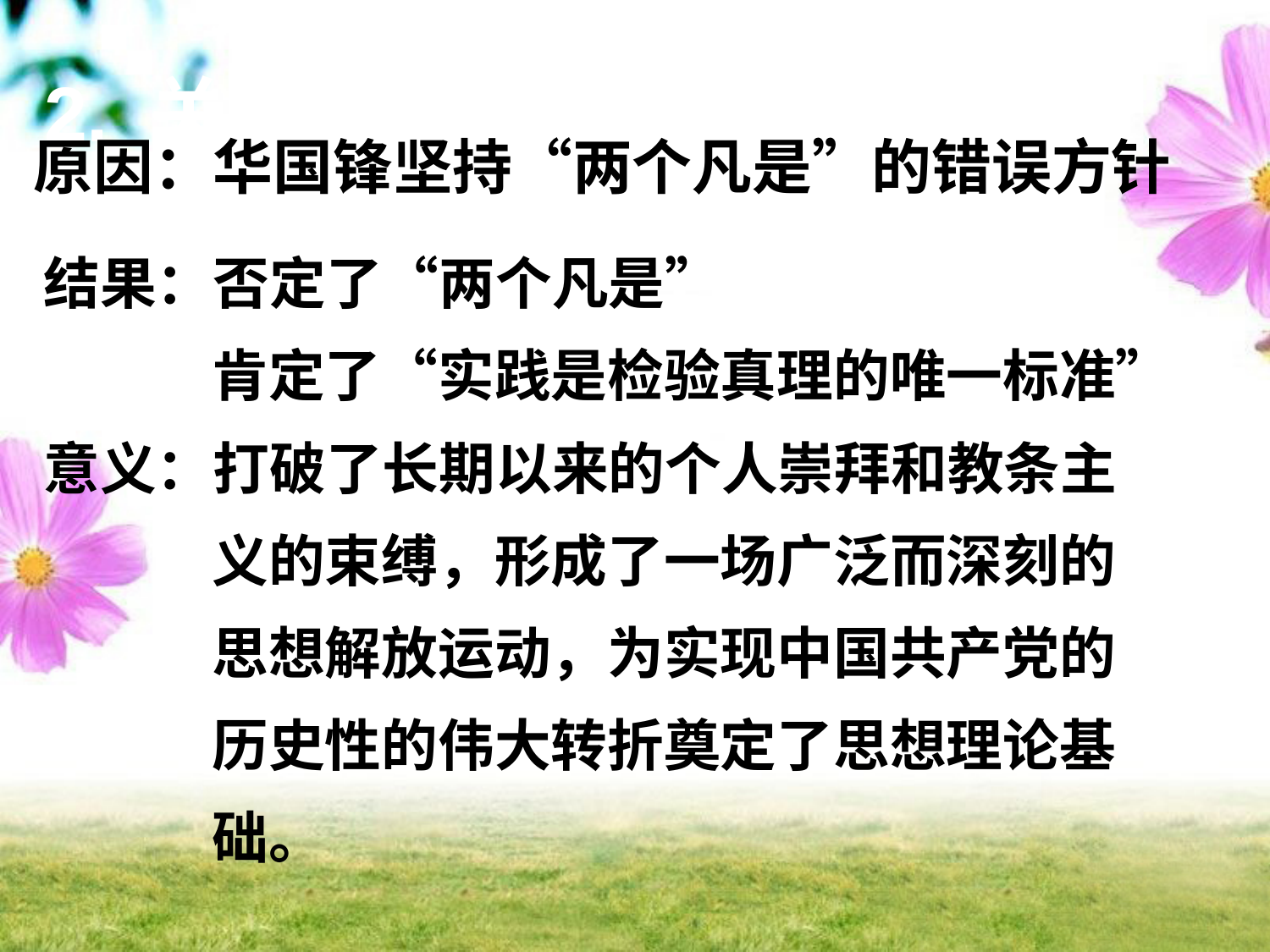

2. 关于真理标准问题的讨论
原因：华国锋坚持“两个凡是”的错误方针
结果：否定了“两个凡是”
            肯定了“实践是检验真理的唯一标准”
意义：打破了长期以来的个人崇拜和教条主
            义的束缚，形成了一场广泛而深刻的
            思想解放运动，为实现中国共产党的
            历史性的伟大转折奠定了思想理论基
            础。